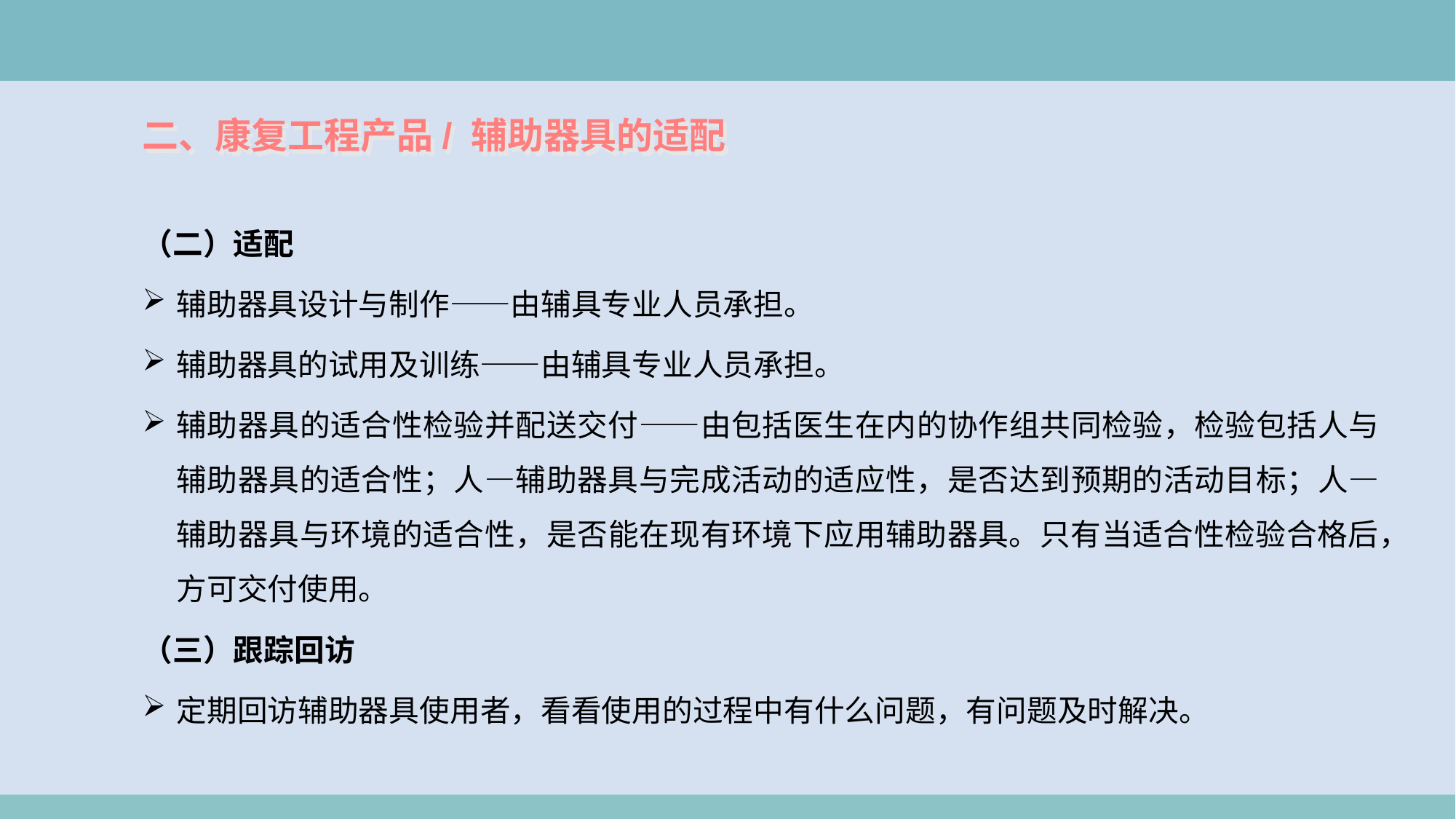

二、康复工程产品/ 辅助器具的适配
（二）适配
辅助器具设计与制作——由辅具专业人员承担。
辅助器具的试用及训练——由辅具专业人员承担。
辅助器具的适合性检验并配送交付——由包括医生在内的协作组共同检验，检验包括人与辅助器具的适合性；人—辅助器具与完成活动的适应性，是否达到预期的活动目标；人—辅助器具与环境的适合性，是否能在现有环境下应用辅助器具。只有当适合性检验合格后，方可交付使用。
（三）跟踪回访
定期回访辅助器具使用者，看看使用的过程中有什么问题，有问题及时解决。